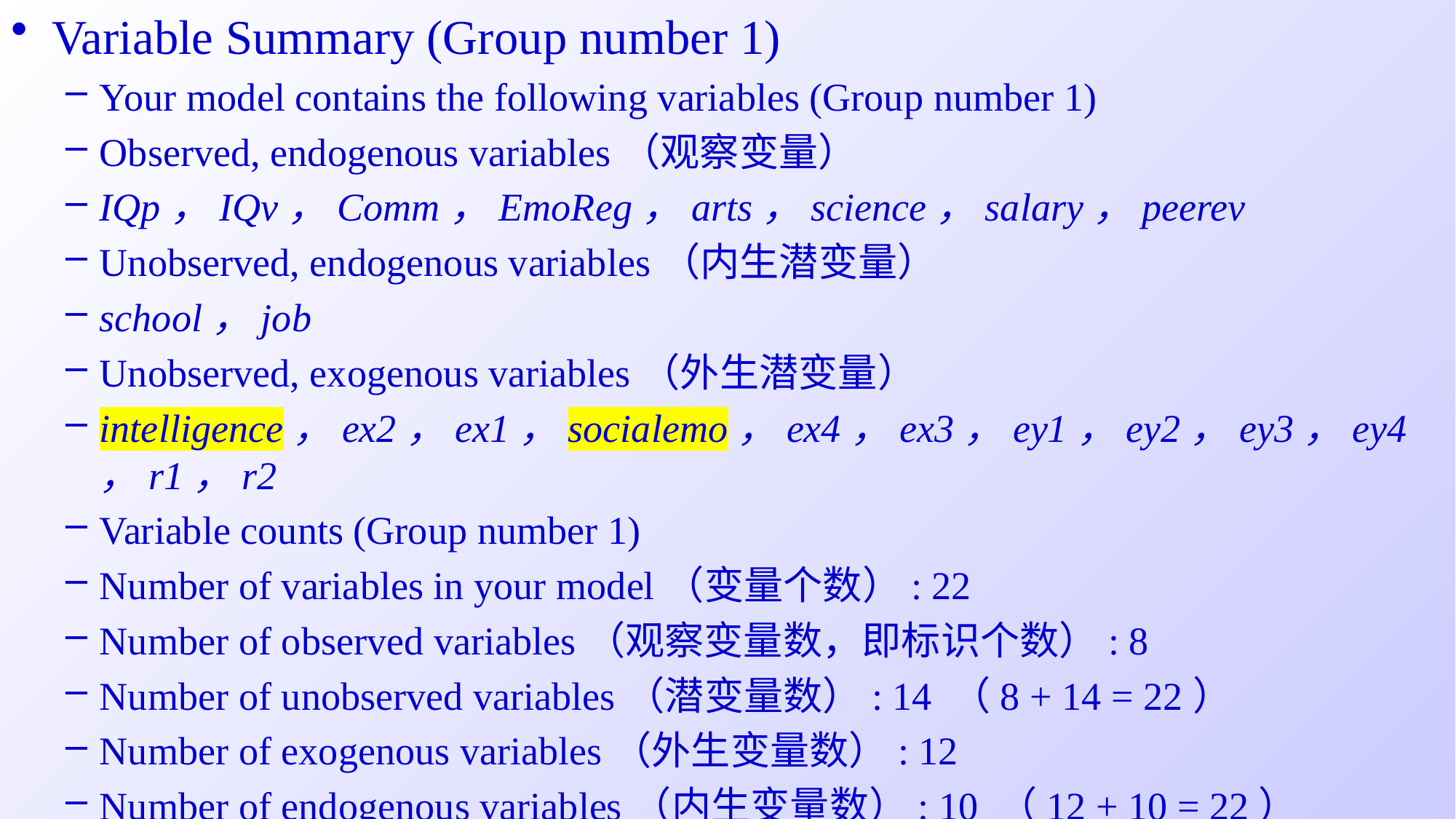

Variable Summary (Group number 1)
Your model contains the following variables (Group number 1)
Observed, endogenous variables（观察变量）
IQp，IQv，Comm，EmoReg，arts，science，salary，peerev
Unobserved, endogenous variables（内生潜变量）
school，job
Unobserved, exogenous variables（外生潜变量）
intelligence，ex2，ex1，socialemo，ex4，ex3，ey1，ey2，ey3，ey4，r1，r2
Variable counts (Group number 1)
Number of variables in your model（变量个数）: 22
Number of observed variables（观察变量数，即标识个数）: 8
Number of unobserved variables（潜变量数）: 14 （8 + 14 = 22）
Number of exogenous variables（外生变量数）: 12
Number of endogenous variables（内生变量数）: 10 （12 + 10 = 22）